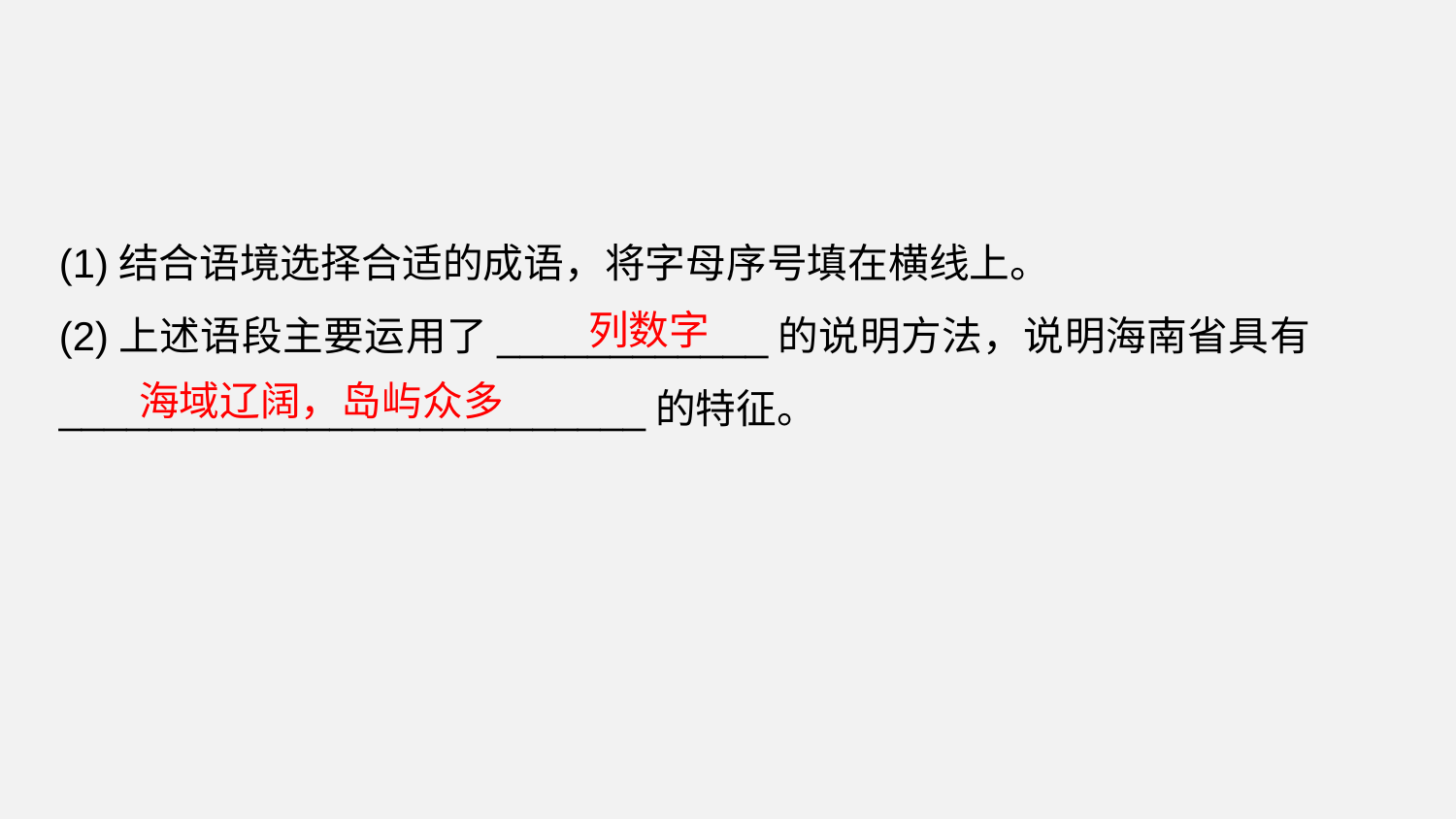

(1)结合语境选择合适的成语，将字母序号填在横线上。
(2)上述语段主要运用了____________的说明方法，说明海南省具有__________________________的特征。
列数字
海域辽阔，岛屿众多